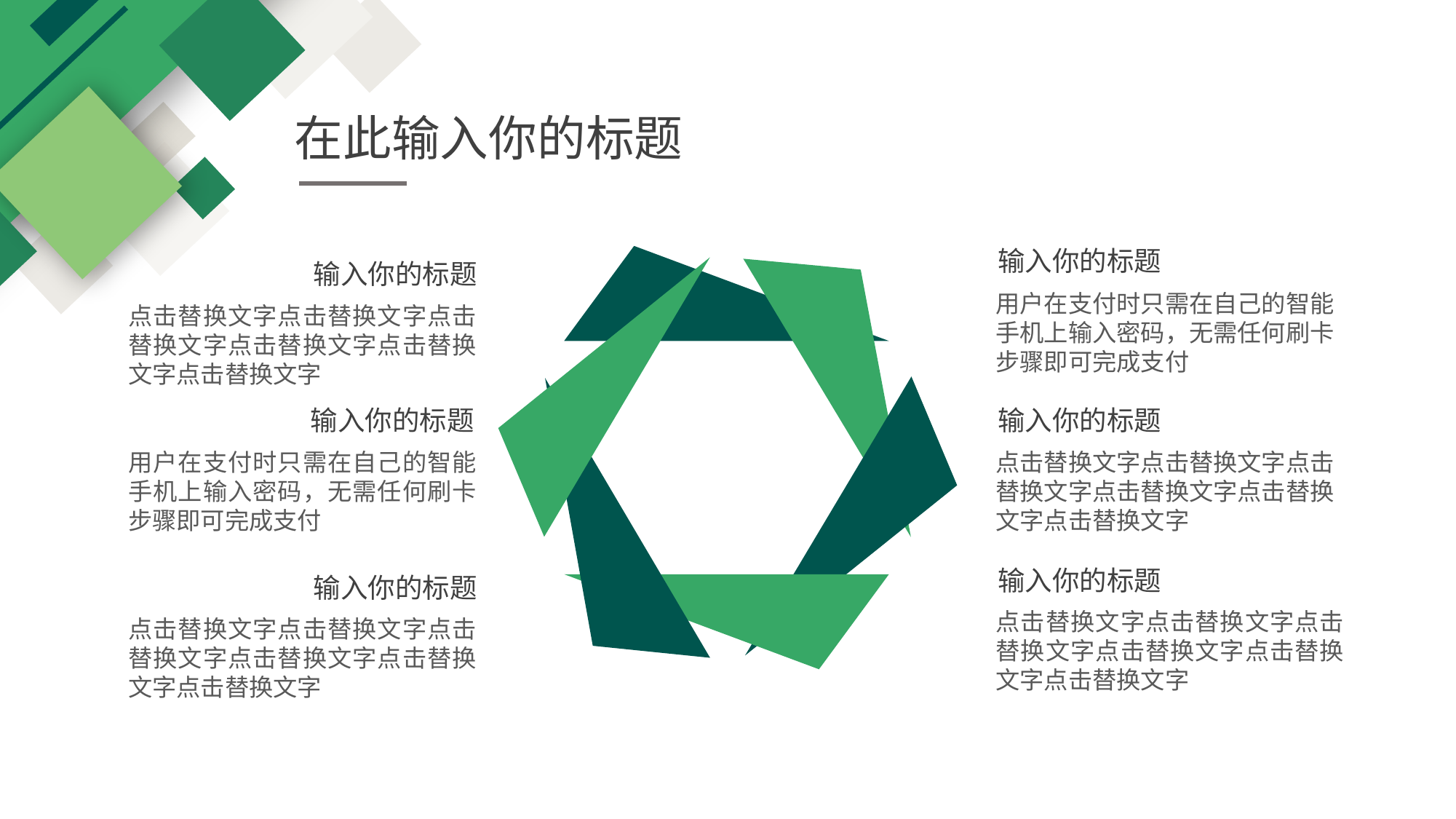

在此输入你的标题
输入你的标题

输入你的标题
用户在支付时只需在自己的智能手机上输入密码，无需任何刷卡步骤即可完成支付
点击替换文字点击替换文字点击替换文字点击替换文字点击替换文字点击替换文字

输入你的标题
输入你的标题
用户在支付时只需在自己的智能手机上输入密码，无需任何刷卡步骤即可完成支付
点击替换文字点击替换文字点击替换文字点击替换文字点击替换文字点击替换文字

输入你的标题
输入你的标题

点击替换文字点击替换文字点击替换文字点击替换文字点击替换文字点击替换文字
点击替换文字点击替换文字点击替换文字点击替换文字点击替换文字点击替换文字